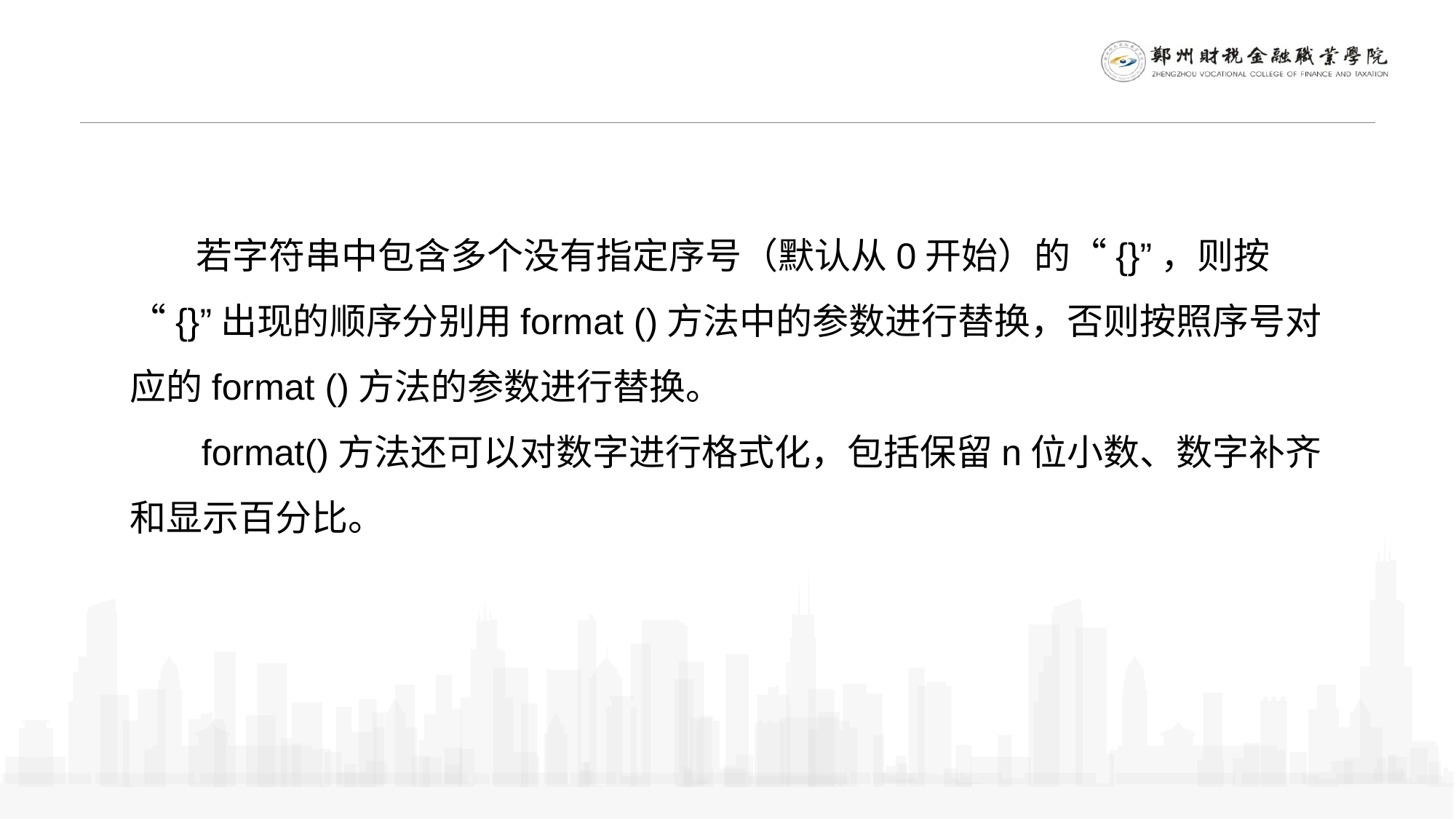

若字符串中包含多个没有指定序号（默认从0开始）的“{}”，则按 “{}”出现的顺序分别用format ()方法中的参数进行替换，否则按照序号对应的format ()方法的参数进行替换。
       format()方法还可以对数字进行格式化，包括保留n位小数、数字补齐和显示百分比。